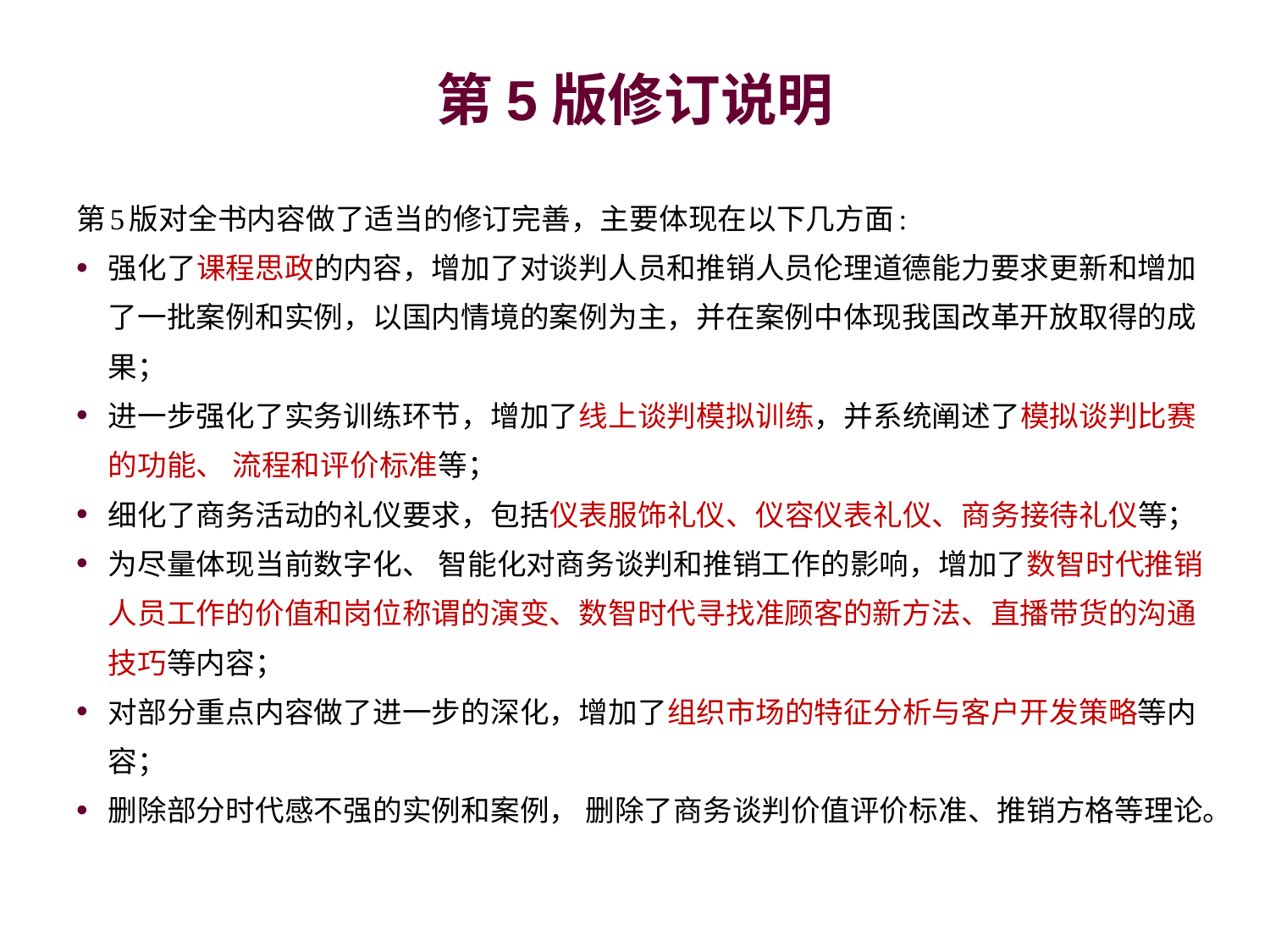

# 第5版修订说明
第5版对全书内容做了适当的修订完善，主要体现在以下几方面:
强化了课程思政的内容，增加了对谈判人员和推销人员伦理道德能力要求更新和增加了一批案例和实例，以国内情境的案例为主，并在案例中体现我国改革开放取得的成果；
进一步强化了实务训练环节，增加了线上谈判模拟训练，并系统阐述了模拟谈判比赛的功能、 流程和评价标准等；
细化了商务活动的礼仪要求，包括仪表服饰礼仪、仪容仪表礼仪、商务接待礼仪等；
为尽量体现当前数字化、 智能化对商务谈判和推销工作的影响，增加了数智时代推销人员工作的价值和岗位称谓的演变、数智时代寻找准顾客的新方法、直播带货的沟通技巧等内容；
对部分重点内容做了进一步的深化，增加了组织市场的特征分析与客户开发策略等内容；
删除部分时代感不强的实例和案例， 删除了商务谈判价值评价标准、推销方格等理论。